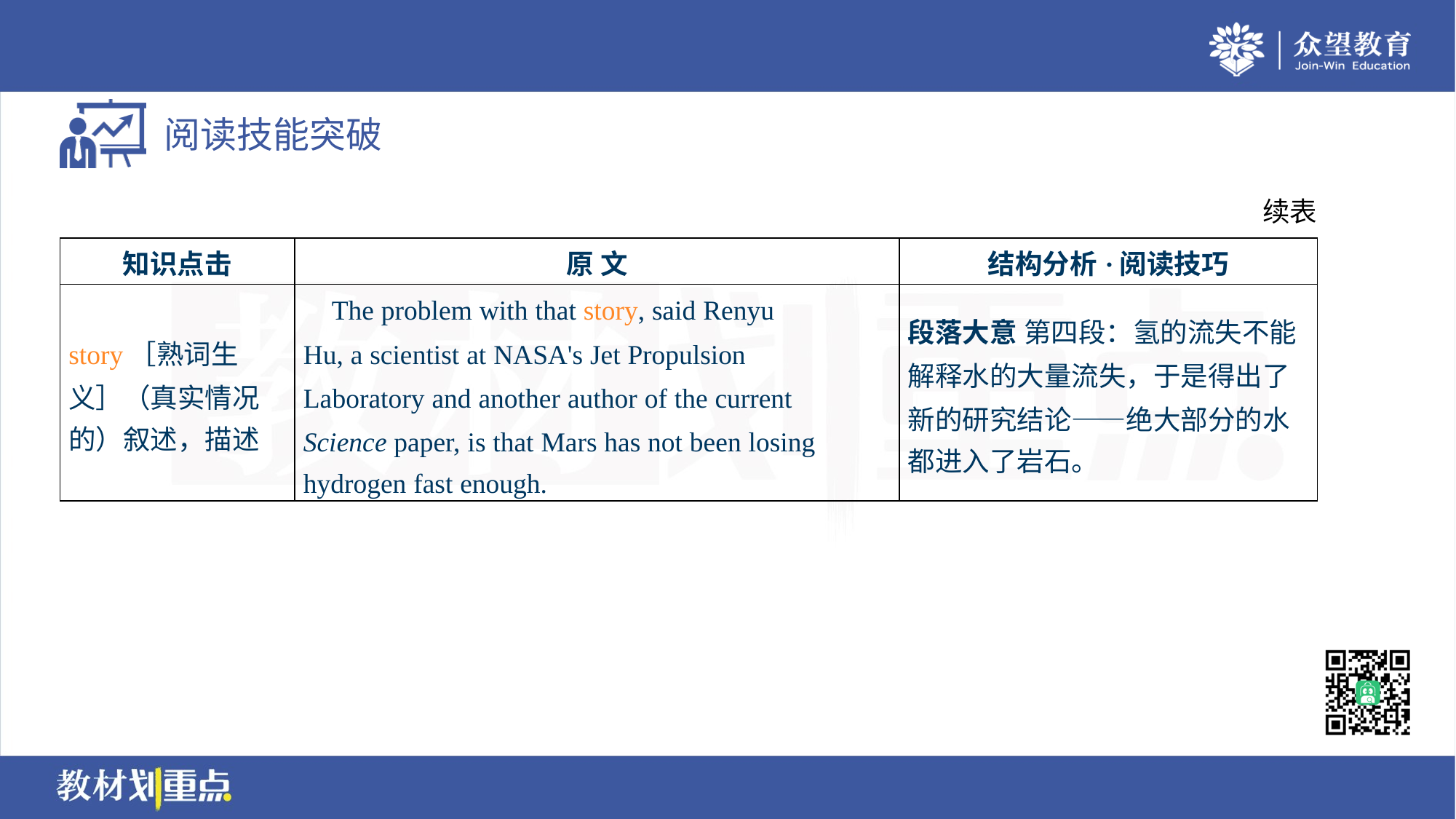

续表
| 知识点击 | 原 文 | 结构分析·阅读技巧 |
| --- | --- | --- |
| story［熟词生 义］（真实情况 的）叙述，描述 | The problem with that story, said Renyu Hu, a scientist at NASA's Jet Propulsion Laboratory and another author of the current Science paper, is that Mars has not been losing hydrogen fast enough. | 段落大意 第四段：氢的流失不能 解释水的大量流失，于是得出了 新的研究结论——绝大部分的水 都进入了岩石。 |